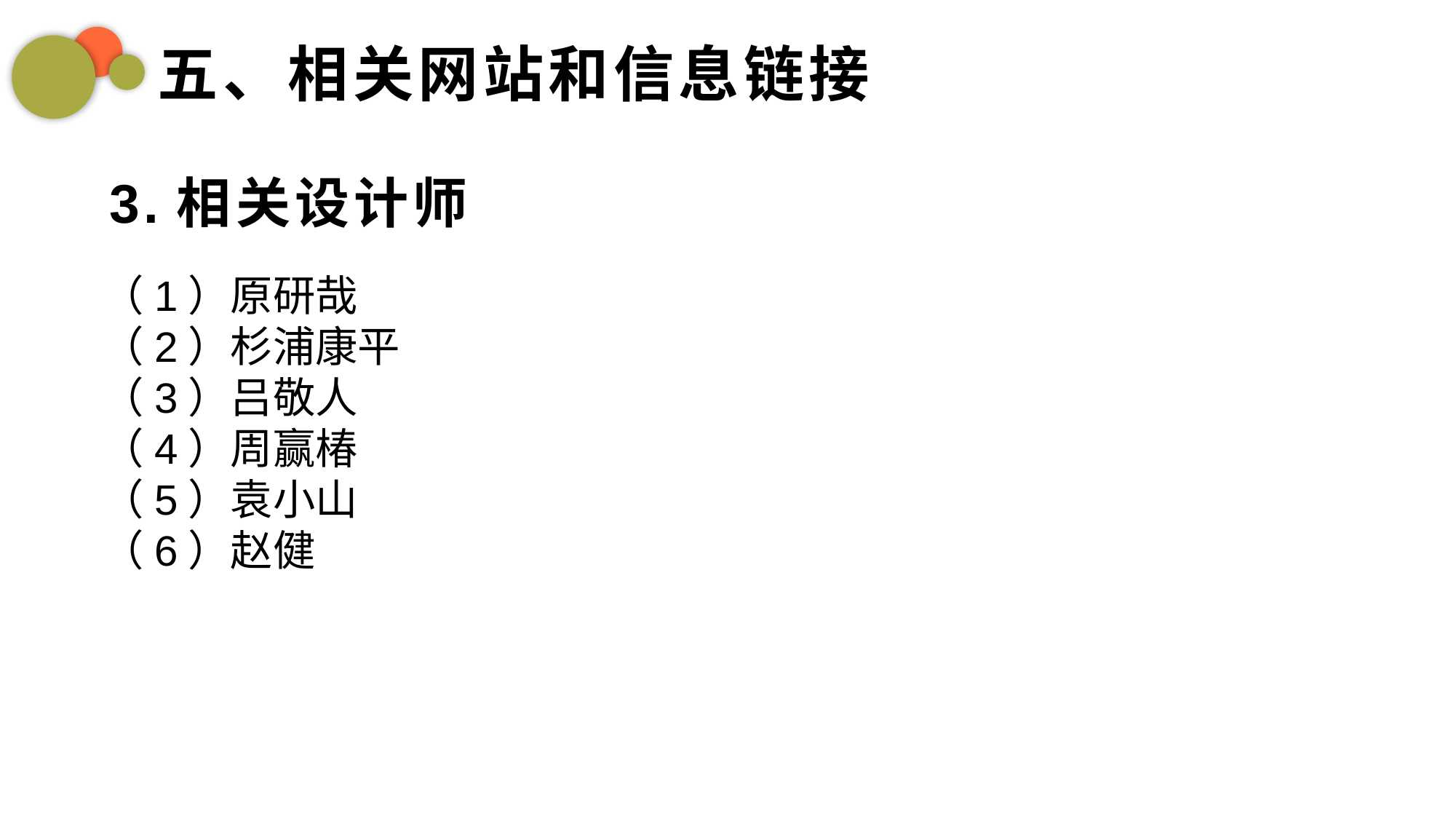

五、相关网站和信息链接
3.相关设计师
（1）原研哉
（2）杉浦康平
（3）吕敬人
（4）周赢椿
（5）袁小山
（6）赵健